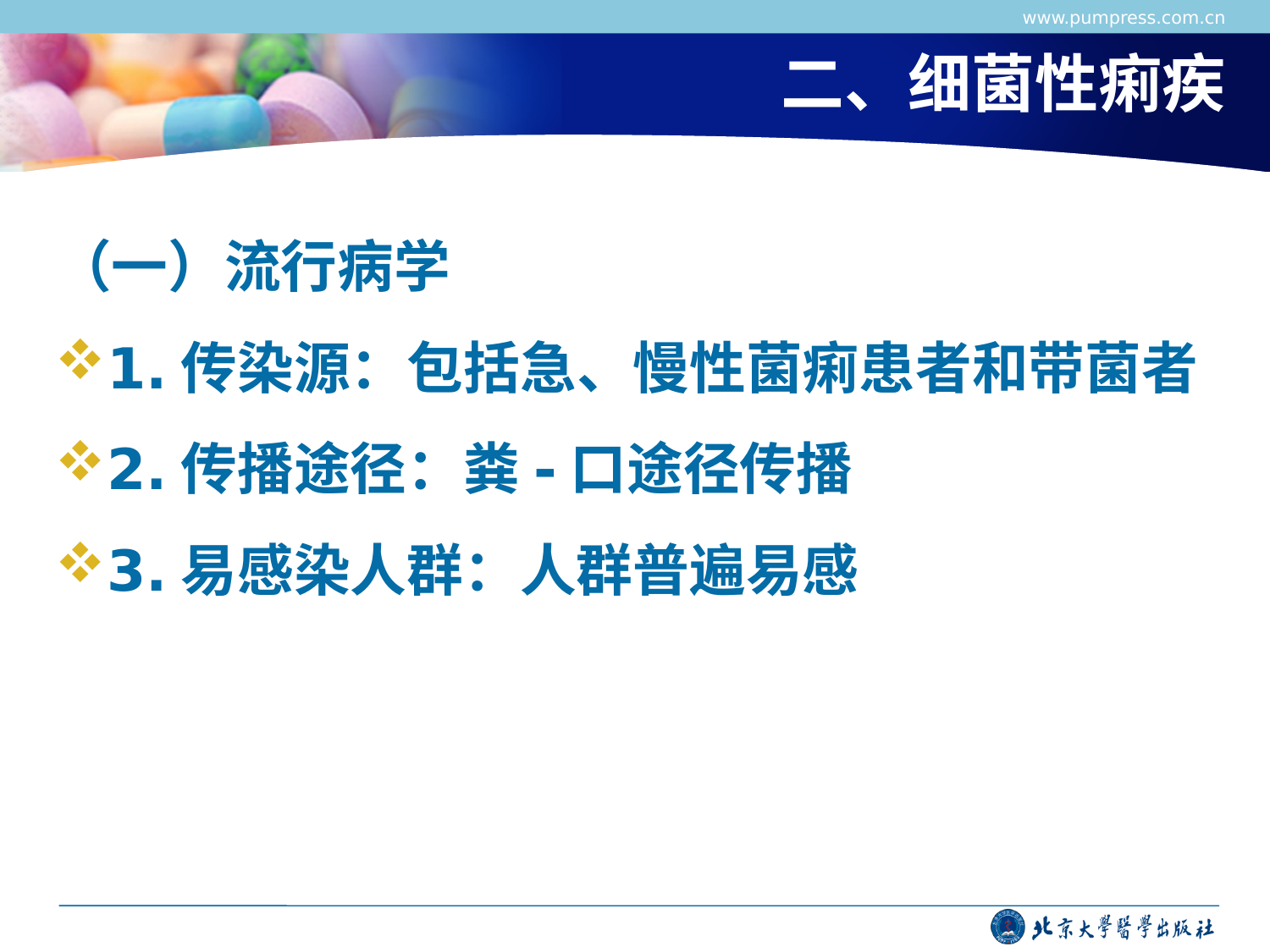

www.pumpress.com.cn
# 二、细菌性痢疾
（一）流行病学
1.传染源：包括急、慢性菌痢患者和带菌者
2.传播途径：粪-口途径传播
3.易感染人群：人群普遍易感